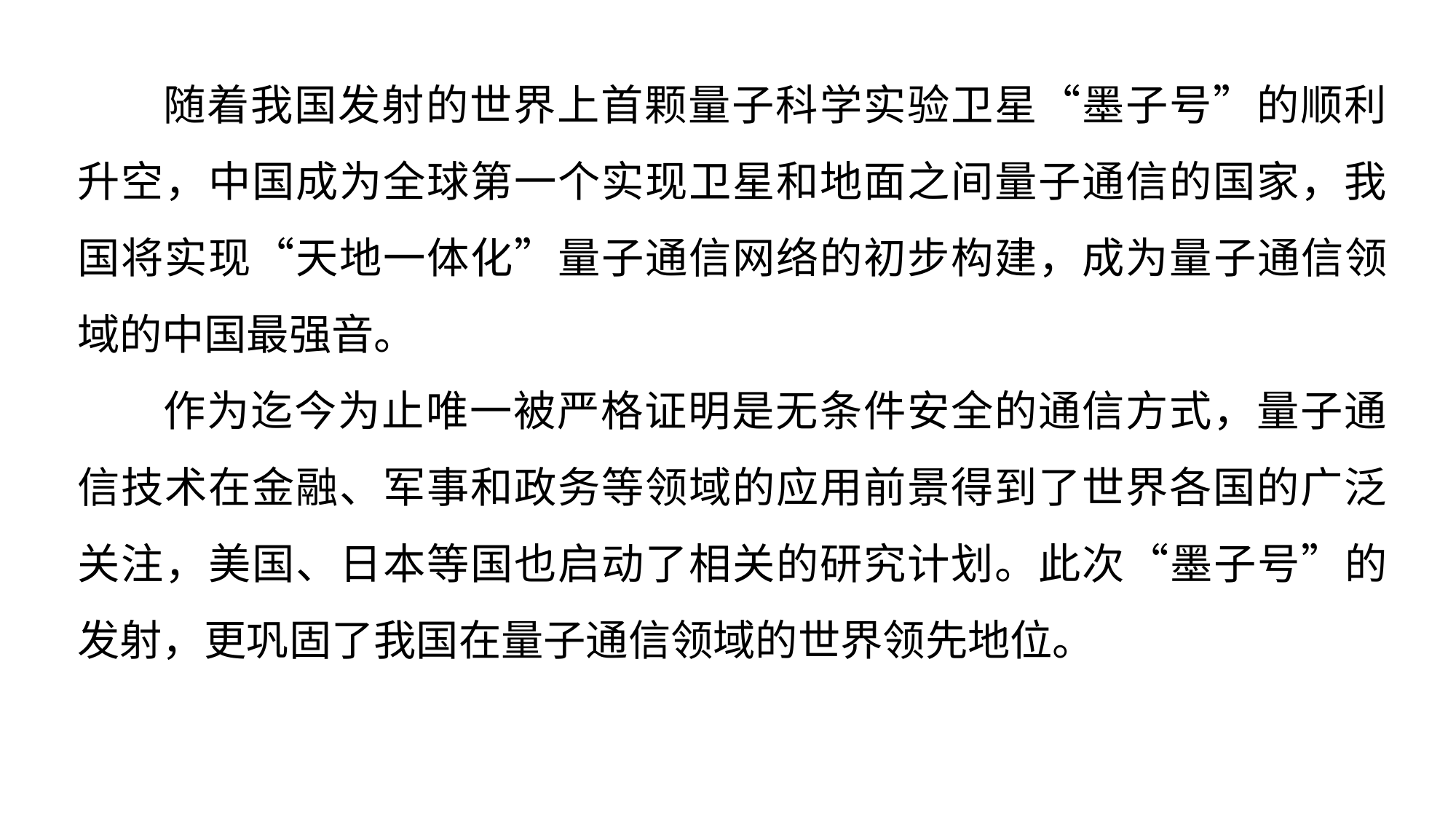

随着我国发射的世界上首颗量子科学实验卫星“墨子号”的顺利升空，中国成为全球第一个实现卫星和地面之间量子通信的国家，我国将实现“天地一体化”量子通信网络的初步构建，成为量子通信领域的中国最强音。
作为迄今为止唯一被严格证明是无条件安全的通信方式，量子通信技术在金融、军事和政务等领域的应用前景得到了世界各国的广泛关注，美国、日本等国也启动了相关的研究计划。此次“墨子号”的发射，更巩固了我国在量子通信领域的世界领先地位。